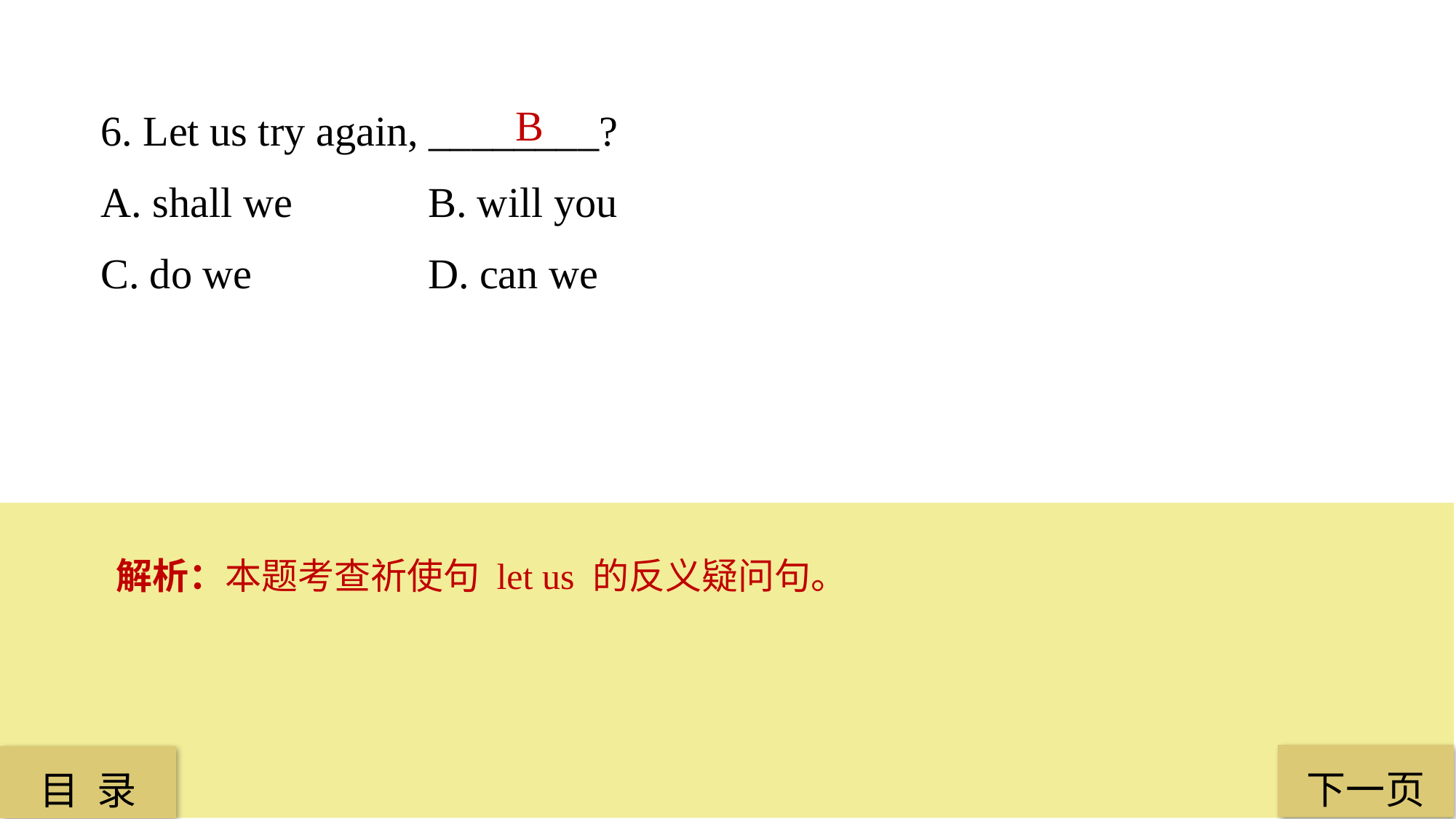

6. Let us try again, ________?
A. shall we 		B. will you
C. do we 		D. can we
B
解析：本题考查祈使句 let us 的反义疑问句。